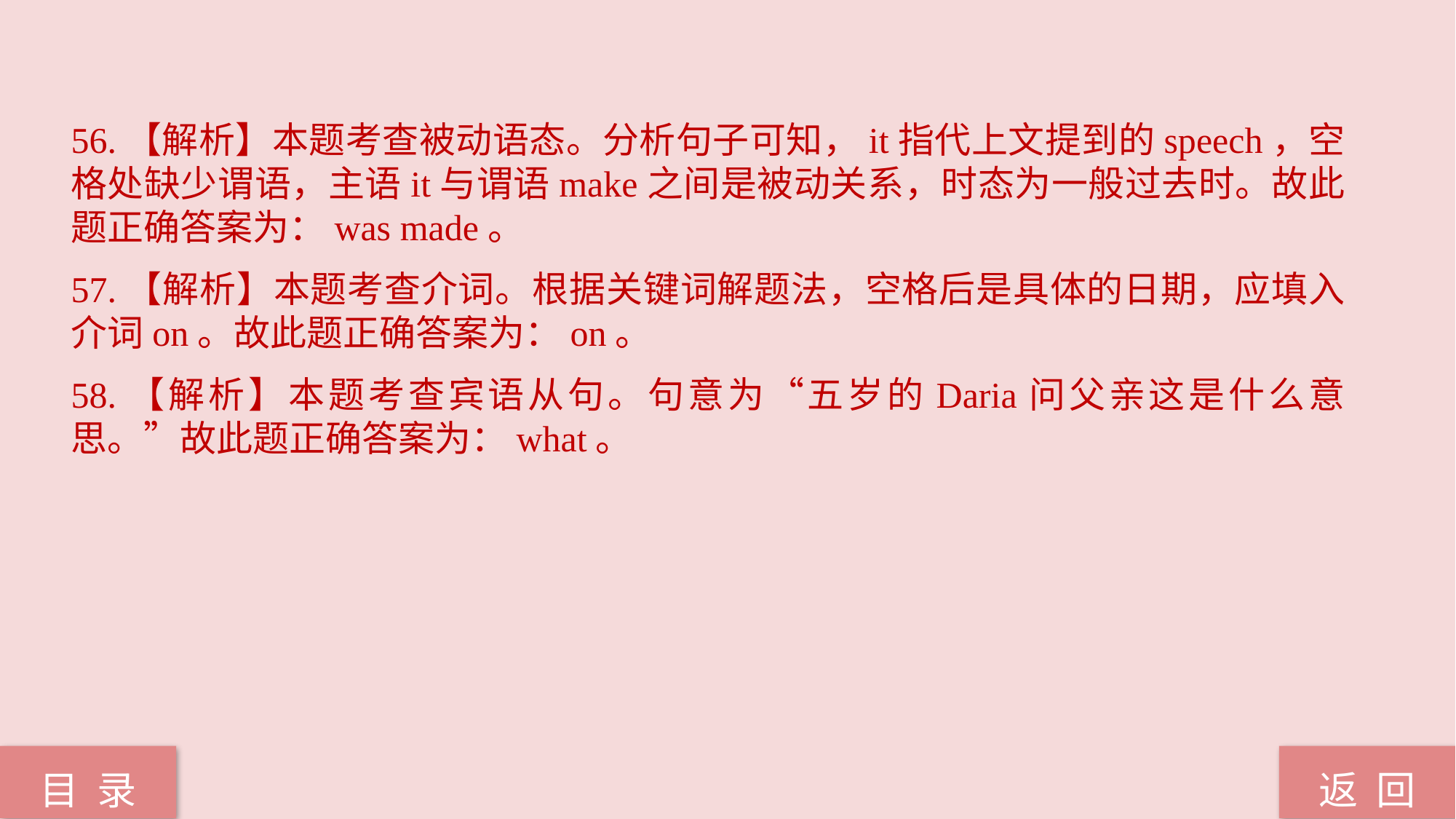

56.【解析】本题考查被动语态。分析句子可知，it指代上文提到的speech，空格处缺少谓语，主语it与谓语make之间是被动关系，时态为一般过去时。故此题正确答案为：was made。
57.【解析】本题考查介词。根据关键词解题法，空格后是具体的日期，应填入介词on。故此题正确答案为：on。
58.【解析】本题考查宾语从句。句意为“五岁的Daria问父亲这是什么意思。”故此题正确答案为：what。
返  回